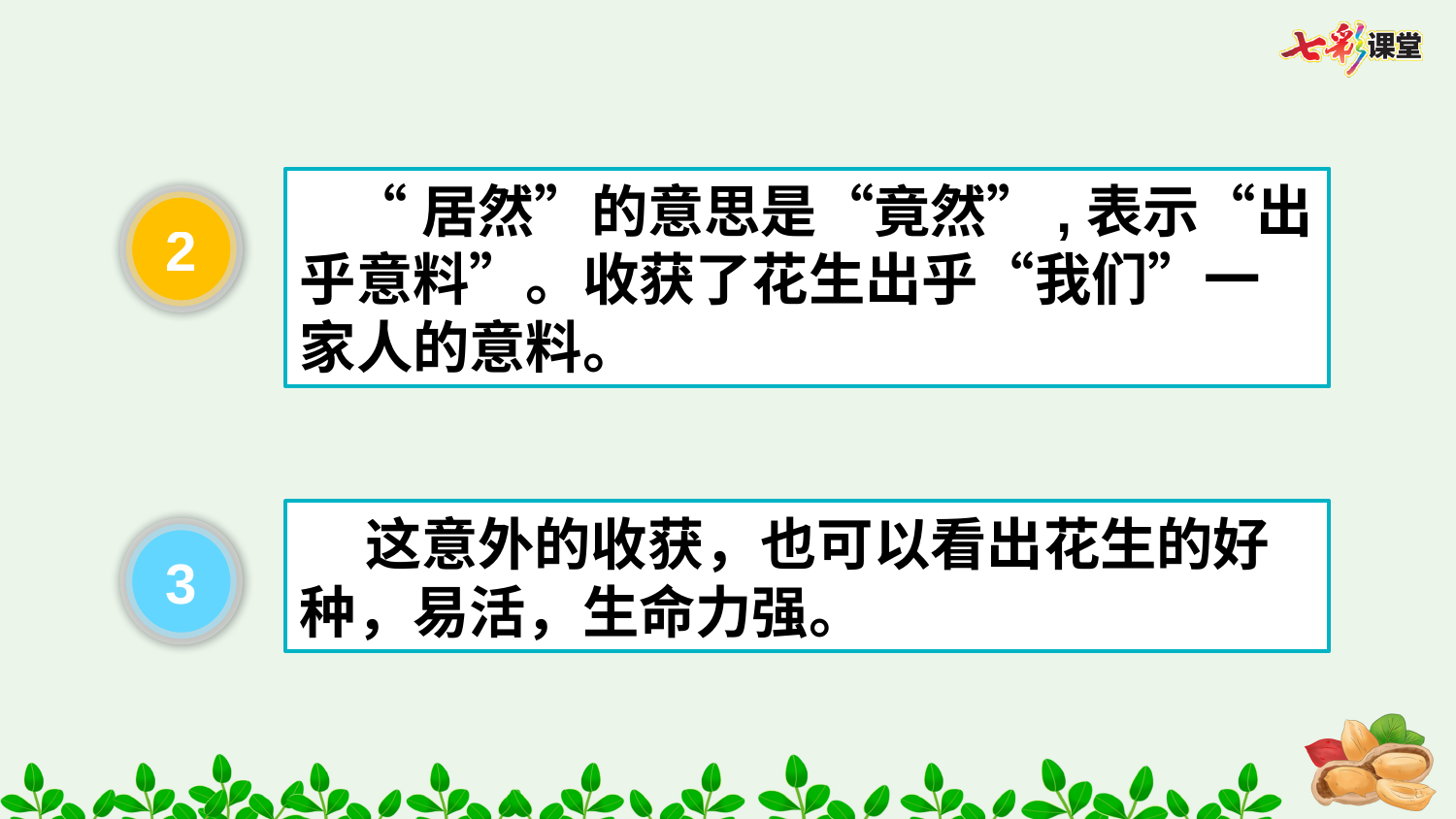

“居然”的意思是“竟然”,表示“出乎意料”。收获了花生出乎“我们”一家人的意料。
2
    这意外的收获，也可以看出花生的好种，易活，生命力强。
3